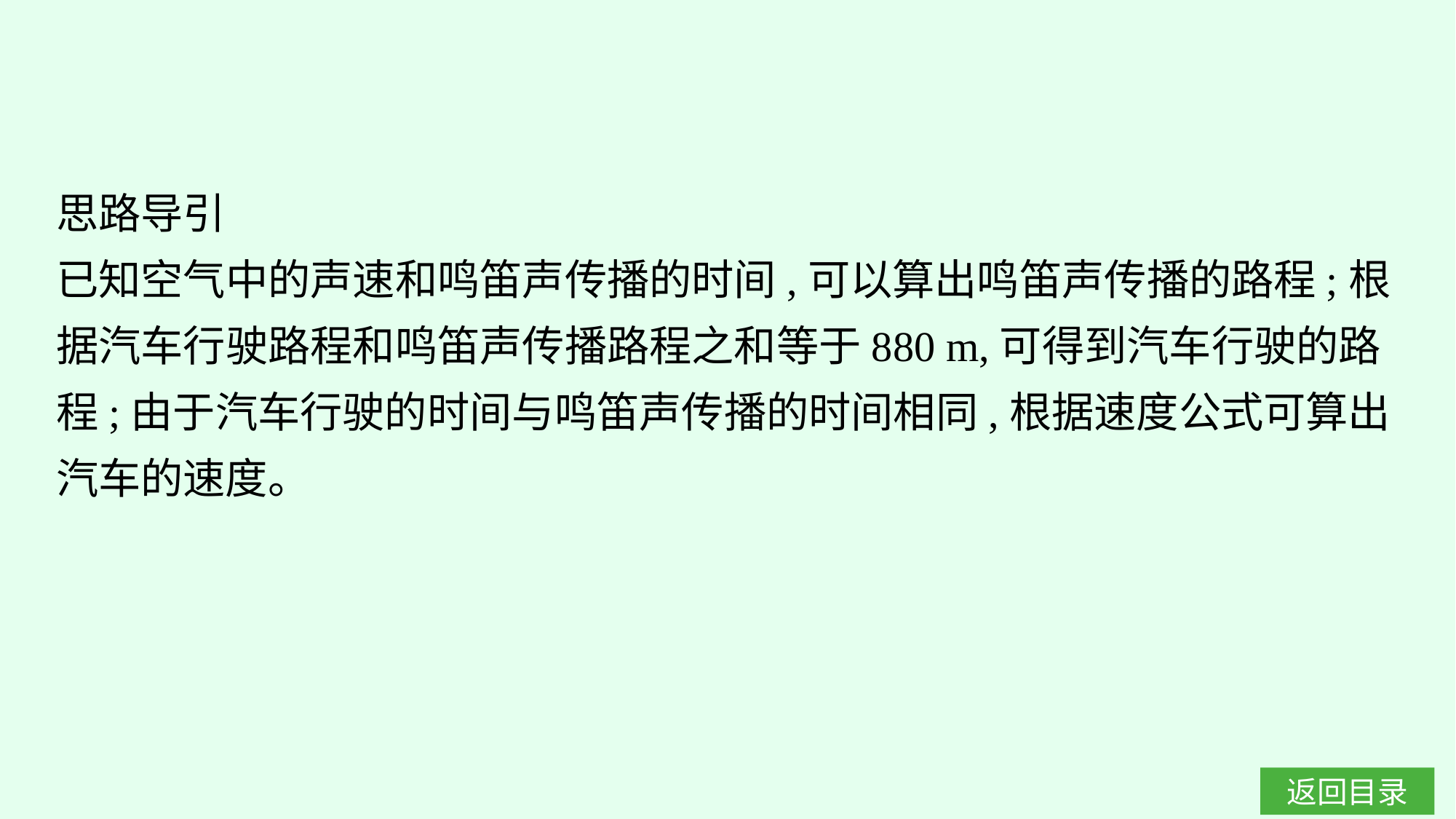

思路导引
已知空气中的声速和鸣笛声传播的时间,可以算出鸣笛声传播的路程;根据汽车行驶路程和鸣笛声传播路程之和等于880 m,可得到汽车行驶的路程;由于汽车行驶的时间与鸣笛声传播的时间相同,根据速度公式可算出汽车的速度。